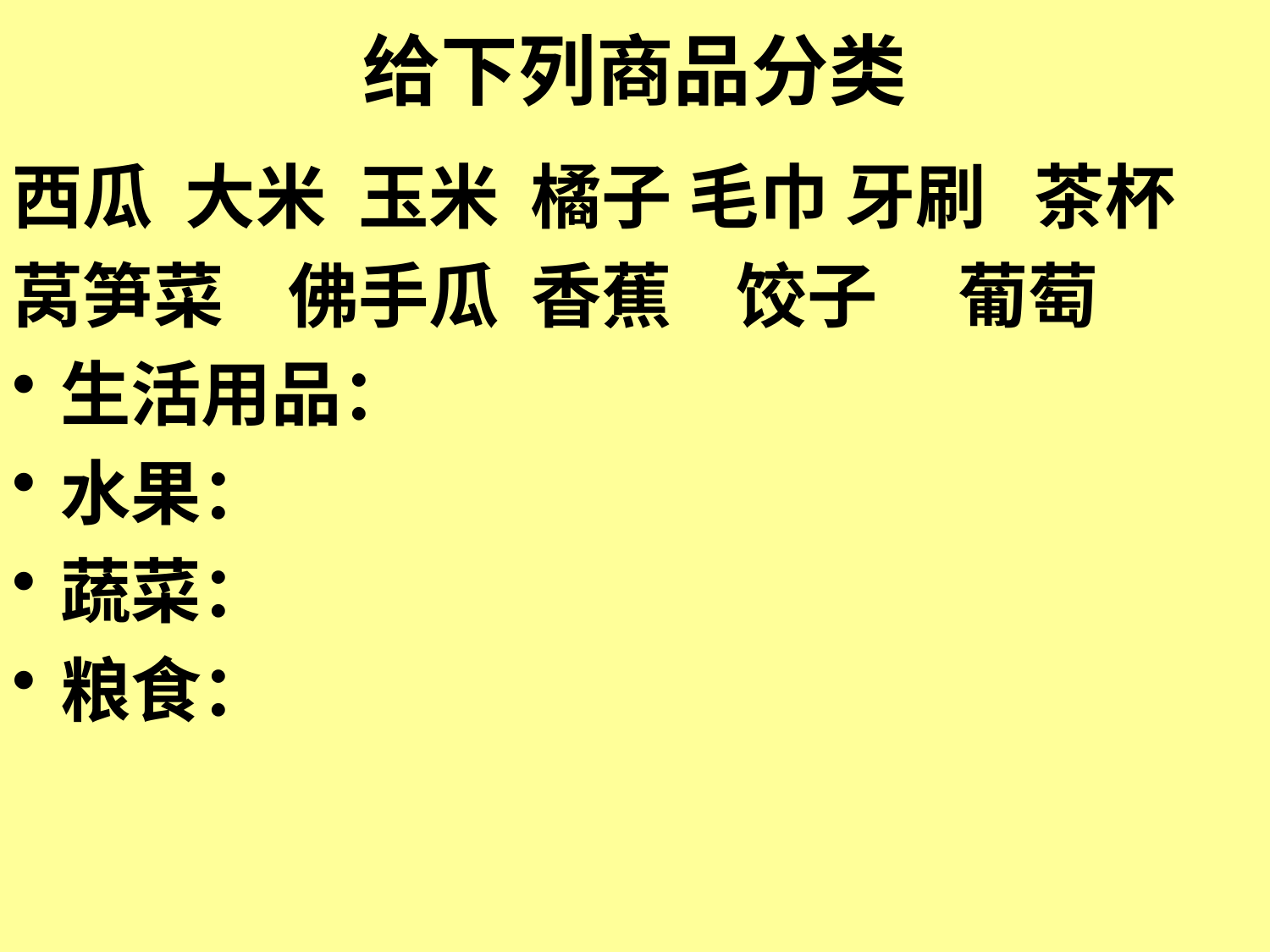

# 给下列商品分类
西瓜  大米  玉米  橘子 毛巾 牙刷   茶杯
莴笋菜    佛手瓜  香蕉    饺子     葡萄
生活用品：
水果：
蔬菜：
粮食：